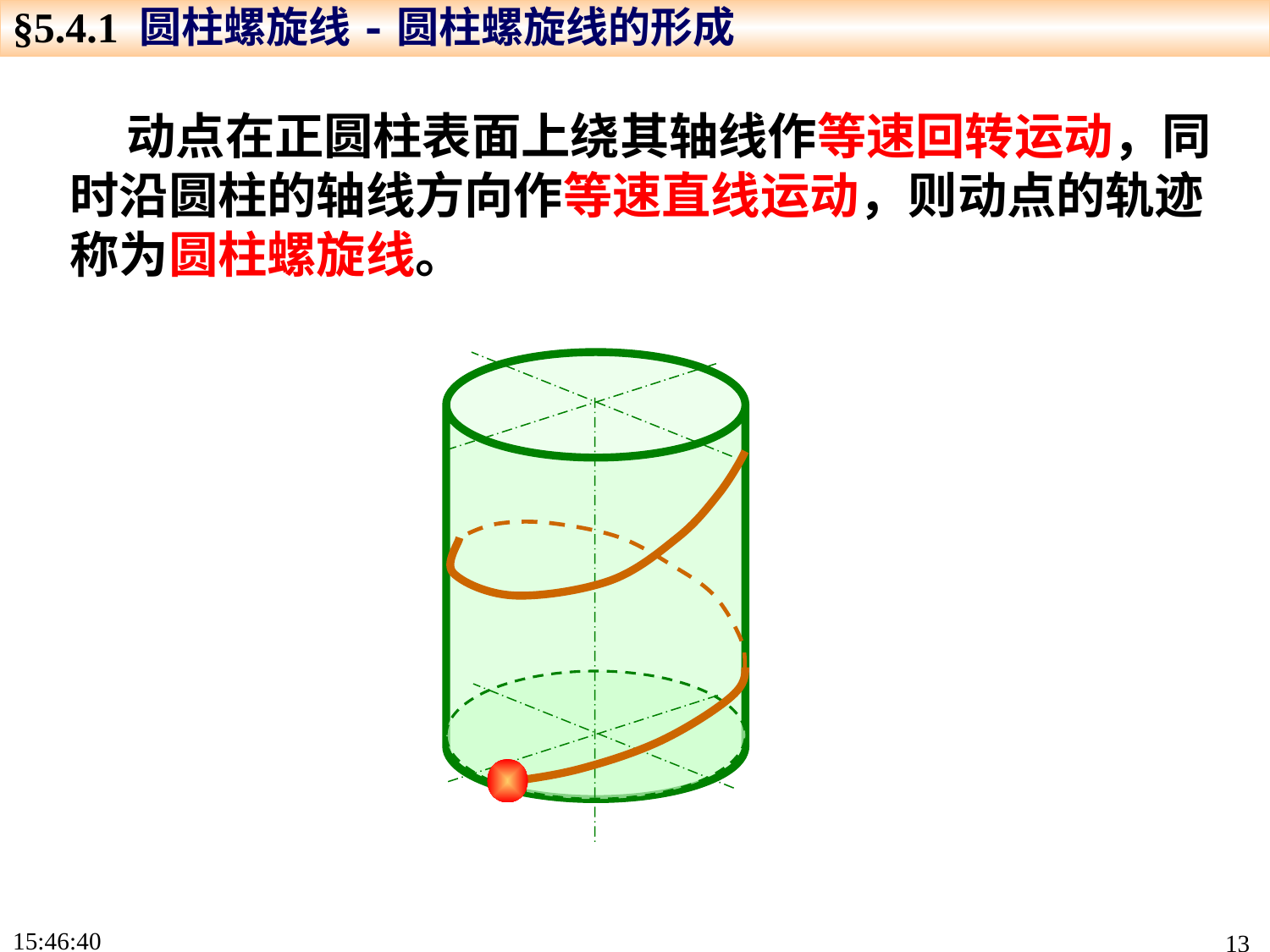

§5.4.1 圆柱螺旋线-圆柱螺旋线的形成
    动点在正圆柱表面上绕其轴线作等速回转运动，同时沿圆柱的轴线方向作等速直线运动，则动点的轨迹称为圆柱螺旋线。

15:46:40
13